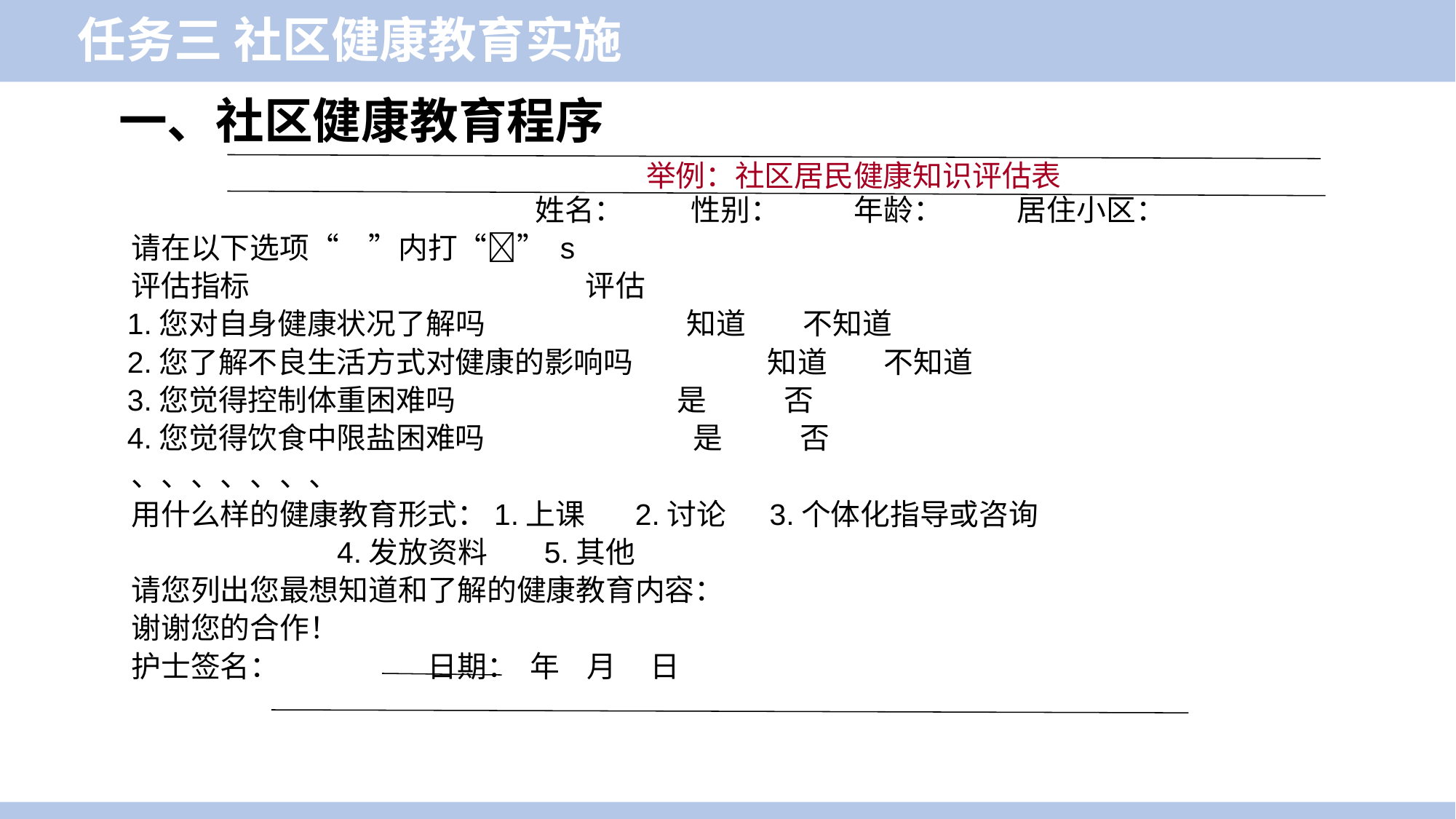

任务三 社区健康教育实施
一、社区健康教育程序

举例：社区居民健康知识评估表
姓名：          性别：           年龄：           居住小区：
  请在以下选项“ ”内打“∨” s
  评估指标                                                  评估
  1.您对自身健康状况了解吗                              知道     不知道
  2.您了解不良生活方式对健康的影响吗                    知道     不知道
  3.您觉得控制体重困难吗                                 是        否
  4.您觉得饮食中限盐困难吗                               是        否
  、、、、、、、
  用什么样的健康教育形式：1.上课   2.讨论  3.个体化指导或咨询
                         4.发放资料    5.其他
  请您列出您最想知道和了解的健康教育内容：
  谢谢您的合作！
  护士签名：                      日期：  年    月     日